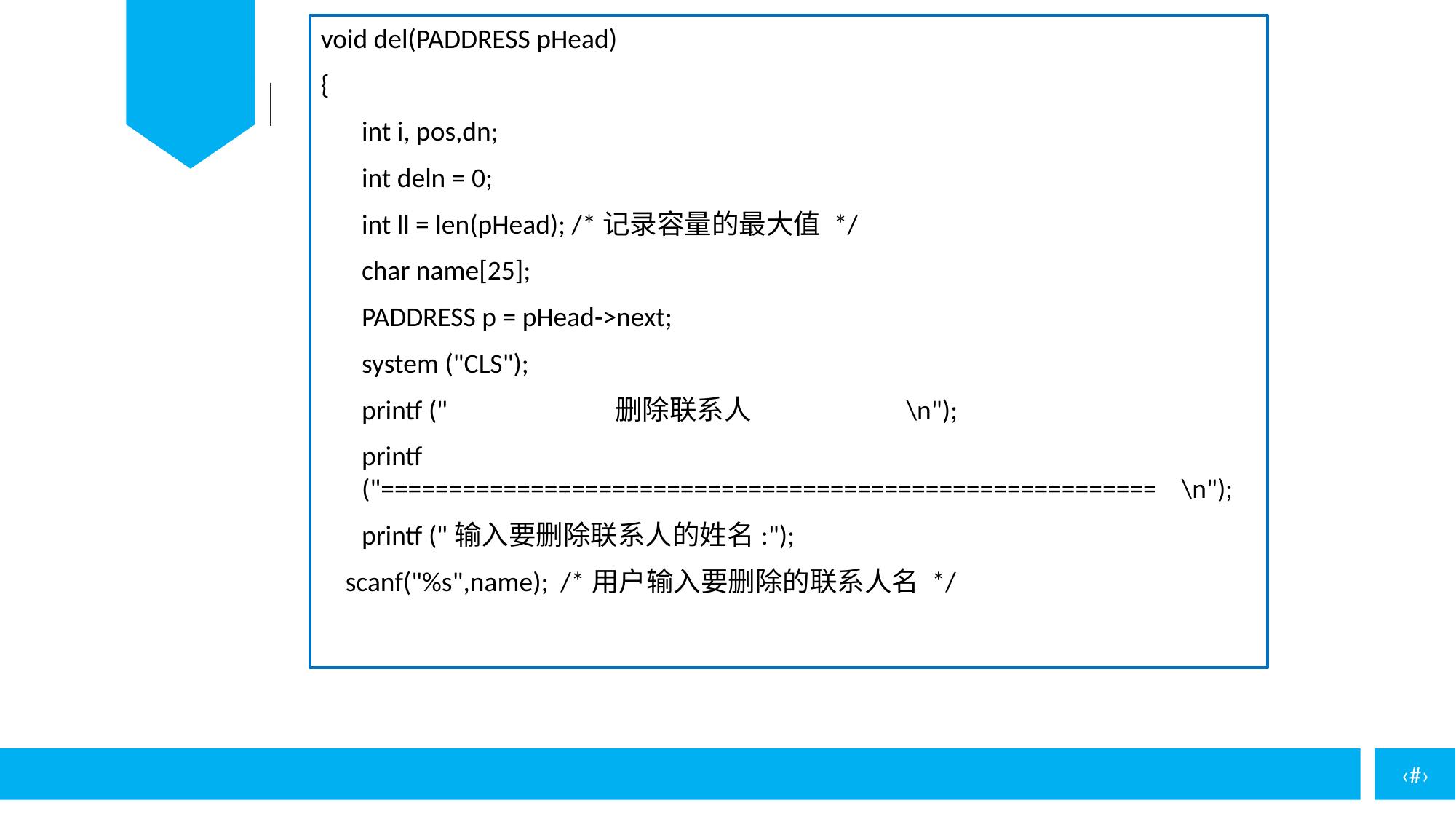

void del(PADDRESS pHead)
{
	int i, pos,dn;
	int deln = 0;
	int ll = len(pHead); /*记录容量的最大值 */
	char name[25];
	PADDRESS p = pHead->next;
	system ("CLS");
	printf ("                          删除联系人                        \n");
	printf ("=========================================================    \n");
	printf ("输入要删除联系人的姓名:");
    scanf("%s",name);  /*用户输入要删除的联系人名 */